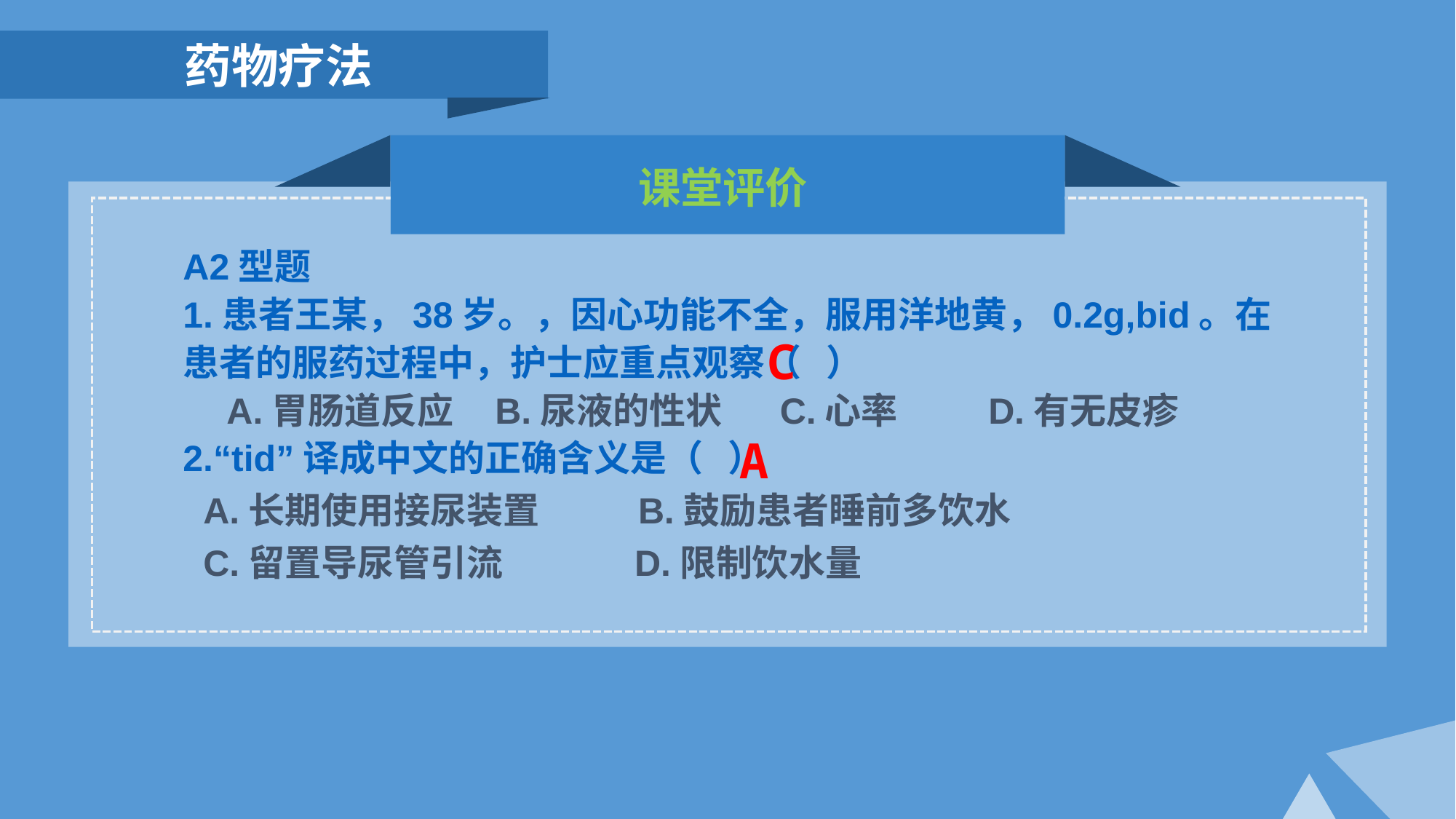

药物疗法

课堂评价

A2型题
1.患者王某，38岁。，因心功能不全，服用洋地黄，0.2g,bid。在患者的服药过程中，护士应重点观察（   ）
  A.胃肠道反应    B.尿液的性状      C.心率          D.有无皮疹

C
A
2.“tid”译成中文的正确含义是（   ）
  A.长期使用接尿装置           B.鼓励患者睡前多饮水
  C.留置导尿管引流               D.限制饮水量